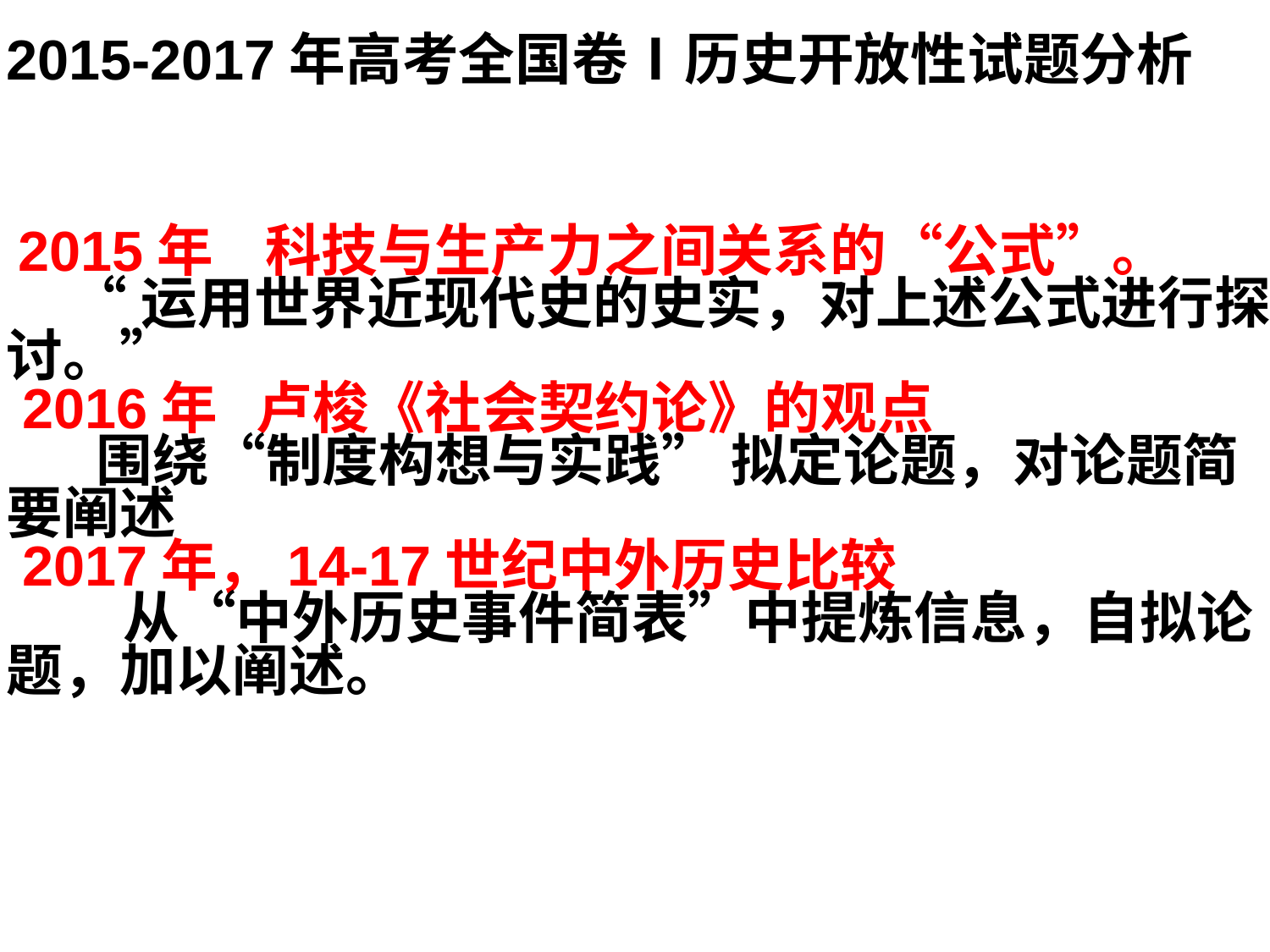

2015-2017年高考全国卷Ⅰ历史开放性试题分析
 2015年    科技与生产力之间关系的“公式”。
     “运用世界近现代史的史实，对上述公式进行探讨。”
 2016年   卢梭《社会契约论》的观点
       围绕“制度构想与实践” 拟定论题，对论题简要阐述
 2017年，14-17世纪中外历史比较
        从“中外历史事件简表”中提炼信息，自拟论题，加以阐述。